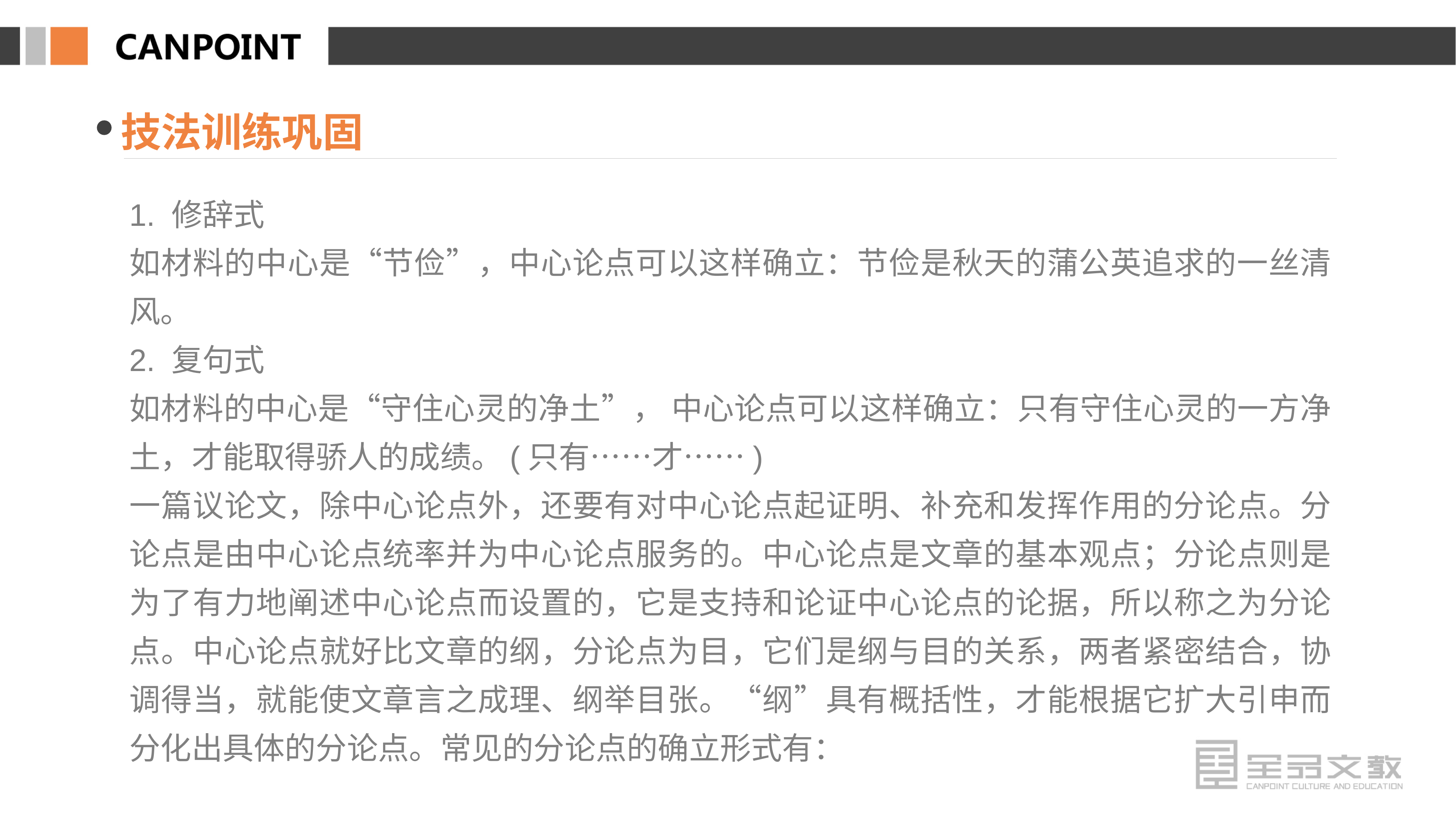

技法训练巩固

1. 修辞式
如材料的中心是“节俭”，中心论点可以这样确立：节俭是秋天的蒲公英追求的一丝清风。
2. 复句式
如材料的中心是“守住心灵的净土”， 中心论点可以这样确立：只有守住心灵的一方净土，才能取得骄人的成绩。(只有……才……)
一篇议论文，除中心论点外，还要有对中心论点起证明、补充和发挥作用的分论点。分论点是由中心论点统率并为中心论点服务的。中心论点是文章的基本观点；分论点则是为了有力地阐述中心论点而设置的，它是支持和论证中心论点的论据，所以称之为分论点。中心论点就好比文章的纲，分论点为目，它们是纲与目的关系，两者紧密结合，协调得当，就能使文章言之成理、纲举目张。“纲”具有概括性，才能根据它扩大引申而分化出具体的分论点。常见的分论点的确立形式有：